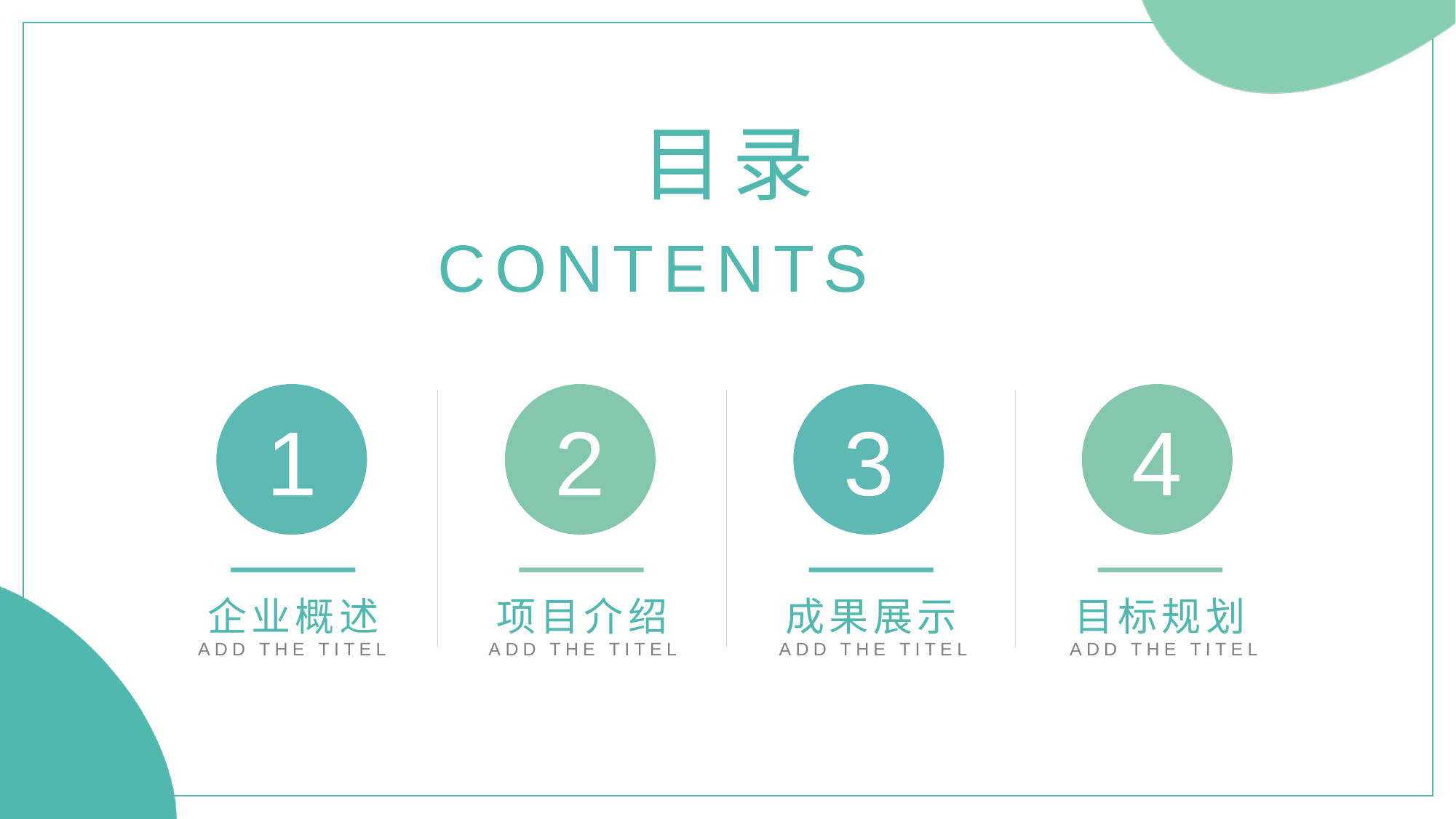

目录
CONTENTS
1
2
3
4

企业概述
项目介绍
成果展示
目标规划
ADD THE TITEL
ADD THE TITEL
ADD THE TITEL
ADD THE TITEL